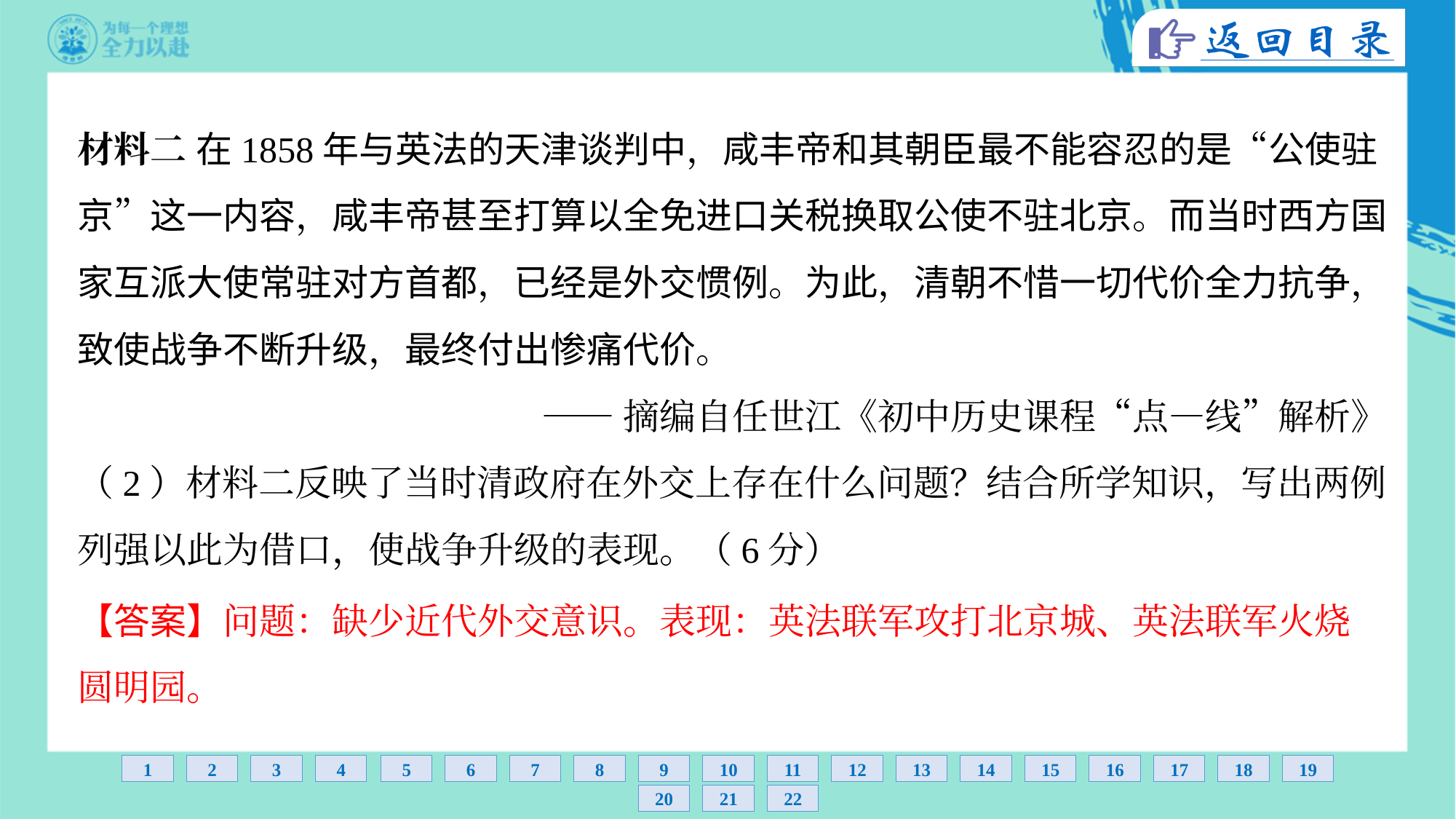

材料二 在1858年与英法的天津谈判中，咸丰帝和其朝臣最不能容忍的是“公使驻
京”这一内容，咸丰帝甚至打算以全免进口关税换取公使不驻北京。而当时西方国
家互派大使常驻对方首都，已经是外交惯例。为此，清朝不惜一切代价全力抗争，
致使战争不断升级，最终付出惨痛代价。
——摘编自任世江《初中历史课程“点—线”解析》
（2）材料二反映了当时清政府在外交上存在什么问题？结合所学知识，写出两例
列强以此为借口，使战争升级的表现。（6分）
【答案】问题：缺少近代外交意识。表现：英法联军攻打北京城、英法联军火烧
圆明园。